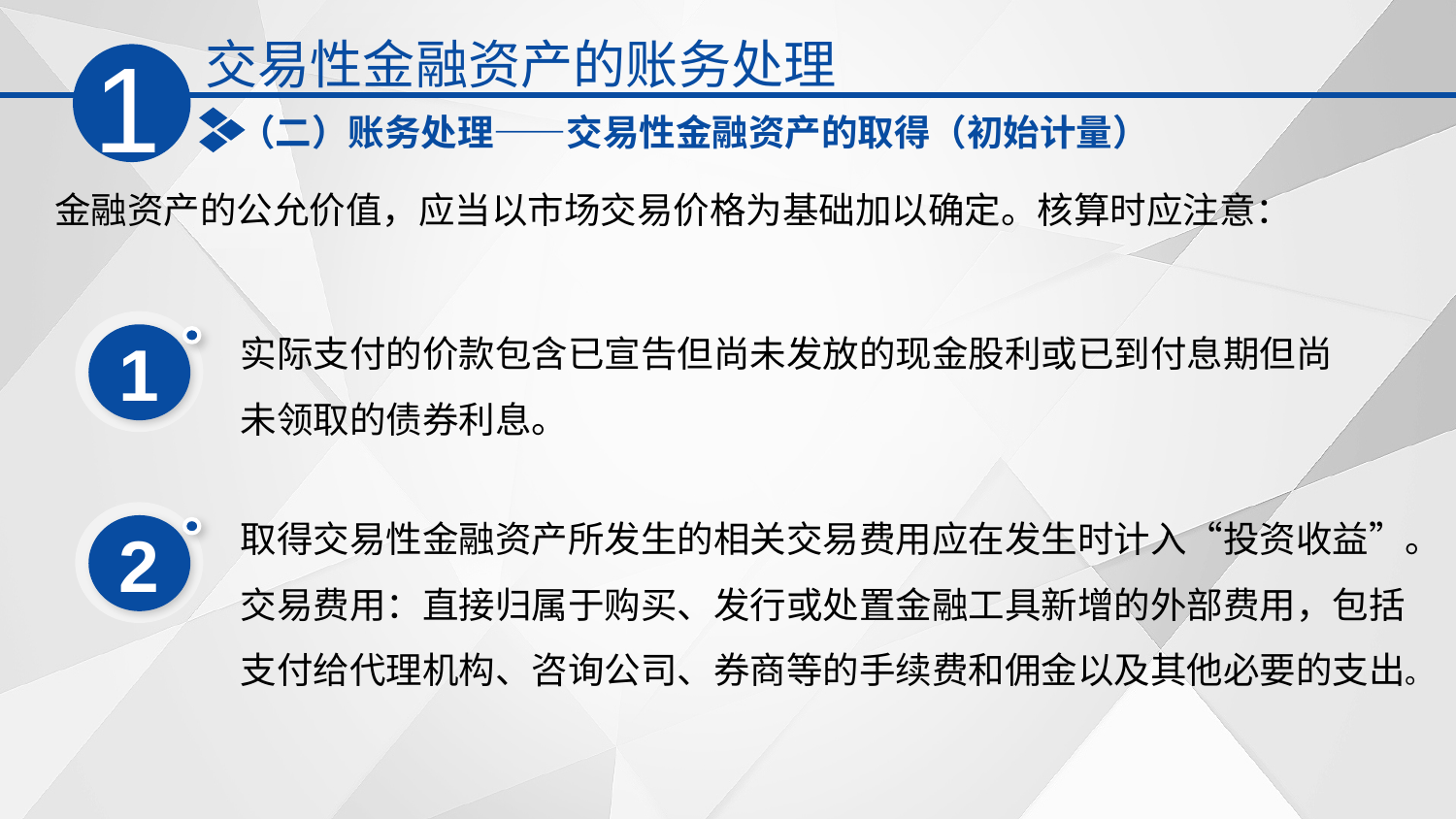

交易性金融资产的账务处理
1

（二）账务处理——交易性金融资产的取得（初始计量）

金融资产的公允价值，应当以市场交易价格为基础加以确定。核算时应注意：
实际支付的价款包含已宣告但尚未发放的现金股利或已到付息期但尚未领取的债券利息。

1

取得交易性金融资产所发生的相关交易费用应在发生时计入‌‌“投资收益‌”。交易费用：直接归属于购买、发行或处置金融工具新增的外部费用，包括支付给代理机构、咨询公司、券商等的手续费和佣金以及其他必要的支出。

2